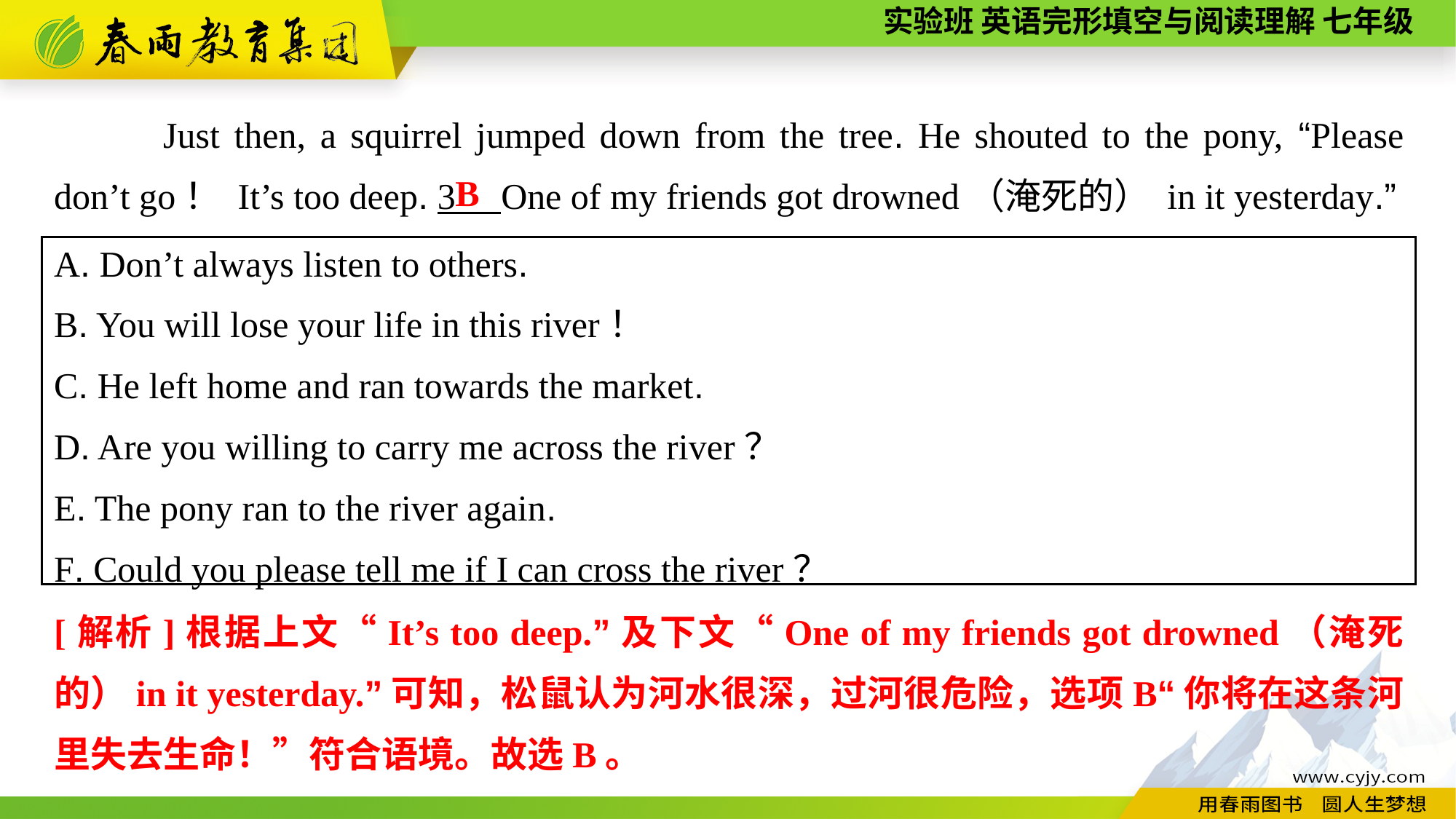

Just then, a squirrel jumped down from the tree. He shouted to the pony, “Please don’t go！ It’s too deep. 3     One of my friends got drowned（淹死的） in it yesterday.”
B
A. Don’t always listen to others.
B. You will lose your life in this river！
C. He left home and ran towards the market.
D. Are you willing to carry me across the river？
E. The pony ran to the river again.
F. Could you please tell me if I can cross the river？

[解析]根据上文“It’s too deep.”及下文“One of my friends got drowned（淹死的）in it yesterday.”可知，松鼠认为河水很深，过河很危险，选项B“你将在这条河里失去生命！”符合语境。故选B。